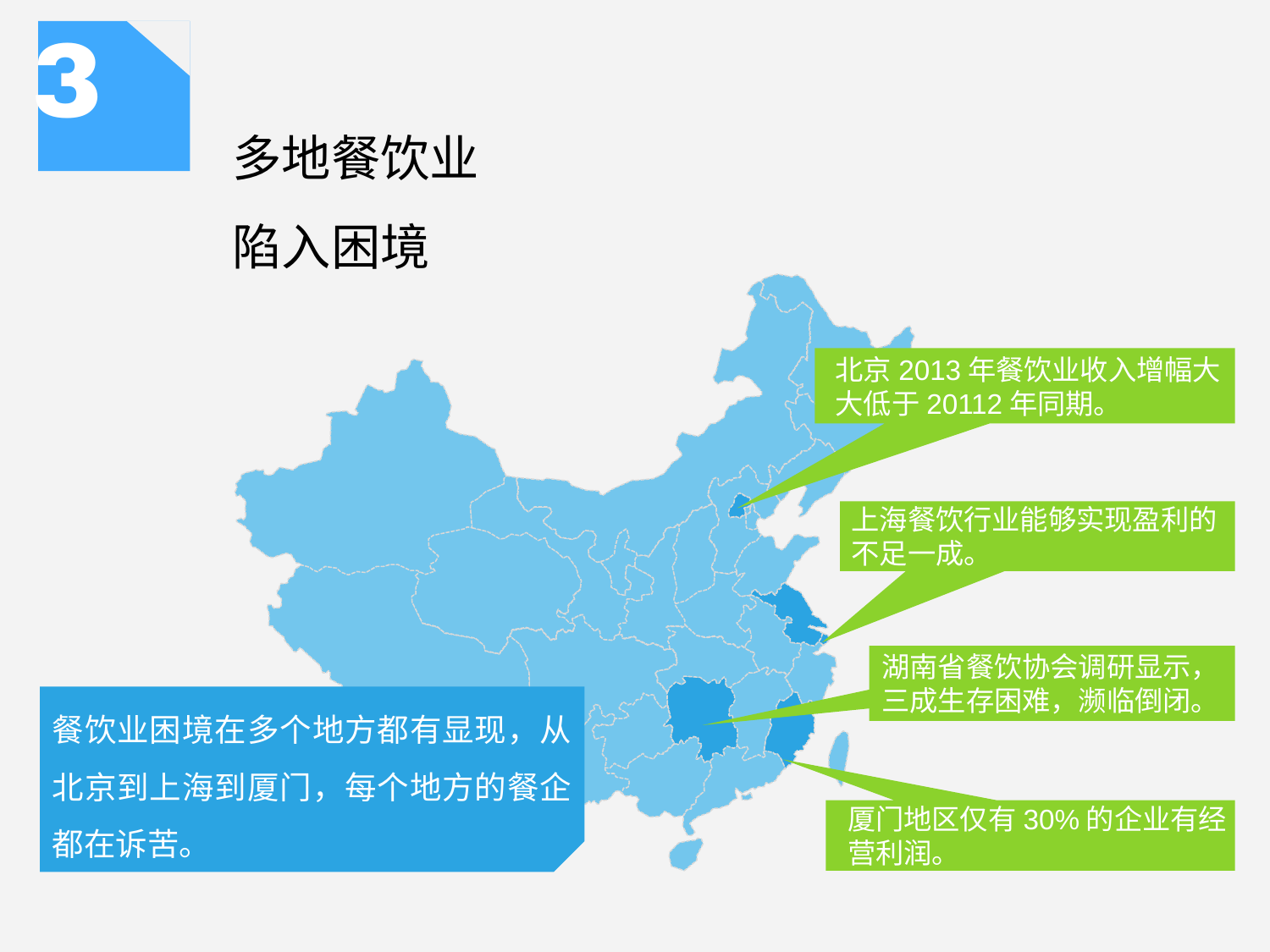

3

多地餐饮业
陷入困境

北京2013年餐饮业收入增幅大大低于20112年同期。

上海餐饮行业能够实现盈利的不足一成。

湖南省餐饮协会调研显示，三成生存困难，濒临倒闭。

餐饮业困境在多个地方都有显现，从北京到上海到厦门，每个地方的餐企都在诉苦。

厦门地区仅有30%的企业有经营利润。